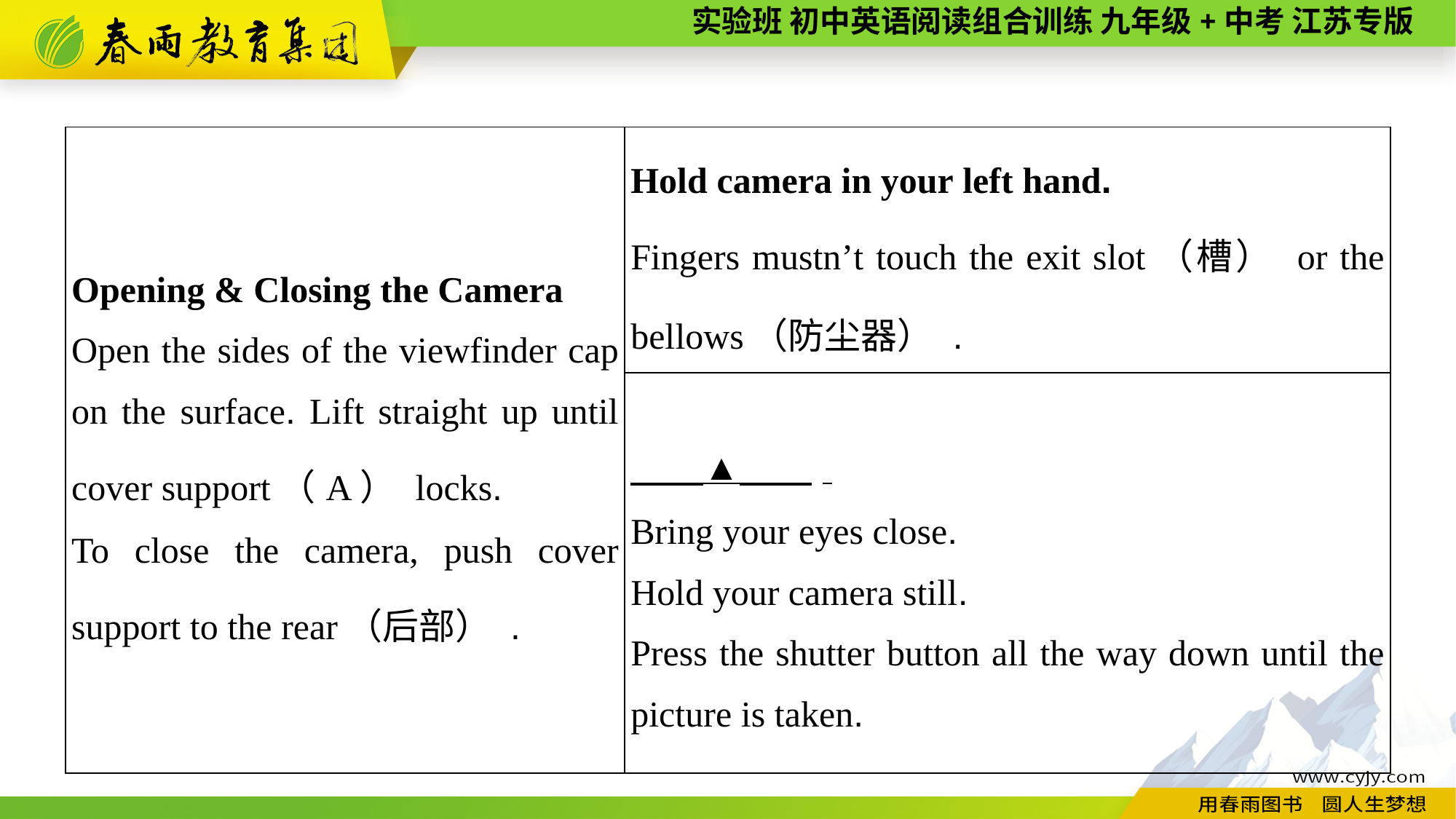

| Opening & Closing the Camera Open the sides of the viewfinder cap on the surface. Lift straight up until cover support（A） locks. To close the camera, push cover support to the rear（后部） . | Hold camera in your left hand. Fingers mustn’t touch the exit slot（槽） or the bellows（防尘器） . |
| --- | --- |
|  | ▲　　. Bring your eyes close. Hold your camera still. Press the shutter button all the way down until the picture is taken. |